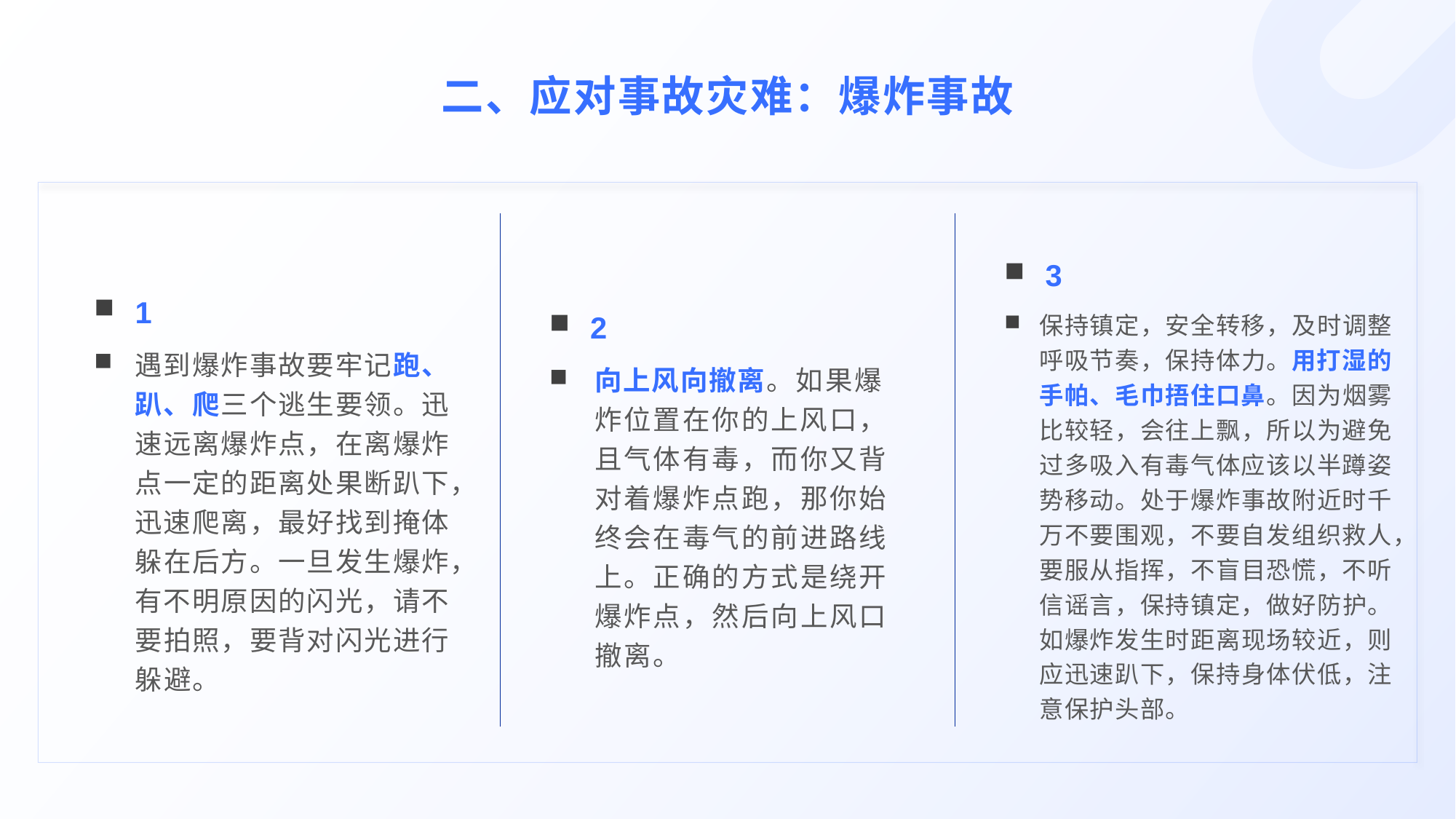

二、应对事故灾难：爆炸事故

3
保持镇定，安全转移，及时调整呼吸节奏，保持体力。用打湿的手帕、毛巾捂住口鼻。因为烟雾比较轻，会往上飘，所以为避免过多吸入有毒气体应该以半蹲姿势移动。处于爆炸事故附近时千万不要围观，不要自发组织救人，要服从指挥，不盲目恐慌，不听信谣言，保持镇定，做好防护。如爆炸发生时距离现场较近，则应迅速趴下，保持身体伏低，注意保护头部。
2
向上风向撤离。如果爆炸位置在你的上风口，且气体有毒，而你又背对着爆炸点跑，那你始终会在毒气的前进路线上。正确的方式是绕开爆炸点，然后向上风口撤离。
1
遇到爆炸事故要牢记跑、趴、爬三个逃生要领。迅速远离爆炸点，在离爆炸点一定的距离处果断趴下，迅速爬离，最好找到掩体躲在后方。一旦发生爆炸，有不明原因的闪光，请不要拍照，要背对闪光进行躲避。